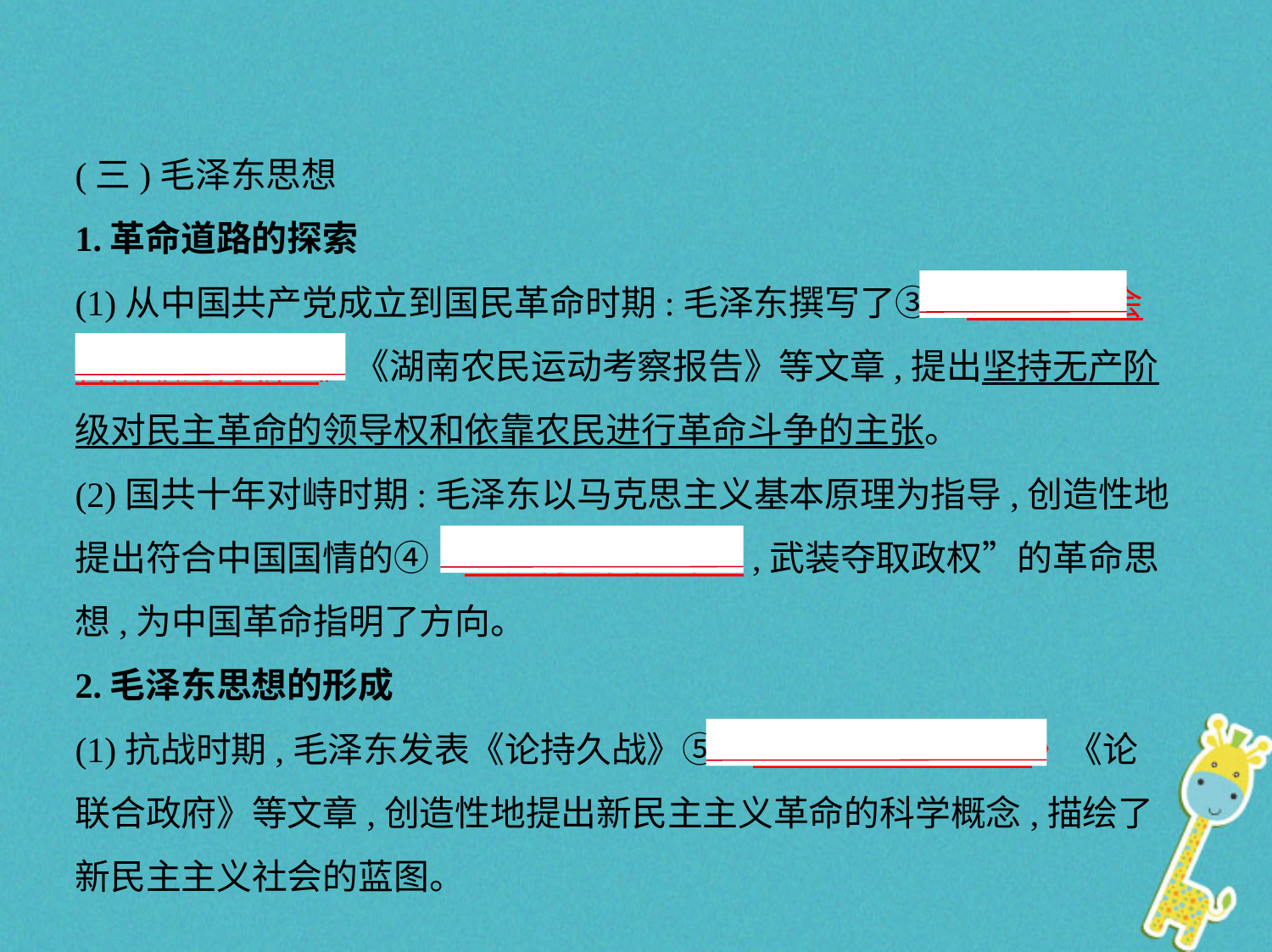

(三)毛泽东思想
1.革命道路的探索
(1)从中国共产党成立到国民革命时期:毛泽东撰写了③《　中国社会
各阶级的分析    》《湖南农民运动考察报告》等文章,提出坚持无产阶
级对民主革命的领导权和依靠农民进行革命斗争的主张。
(2)国共十年对峙时期:毛泽东以马克思主义基本原理为指导,创造性地
提出符合中国国情的④“　农村包围城市    ,武装夺取政权”的革命思
想,为中国革命指明了方向。
2.毛泽东思想的形成
(1)抗战时期,毛泽东发表《论持久战》⑤《　新民主主义论    》《论
联合政府》等文章,创造性地提出新民主主义革命的科学概念,描绘了
新民主主义社会的蓝图。